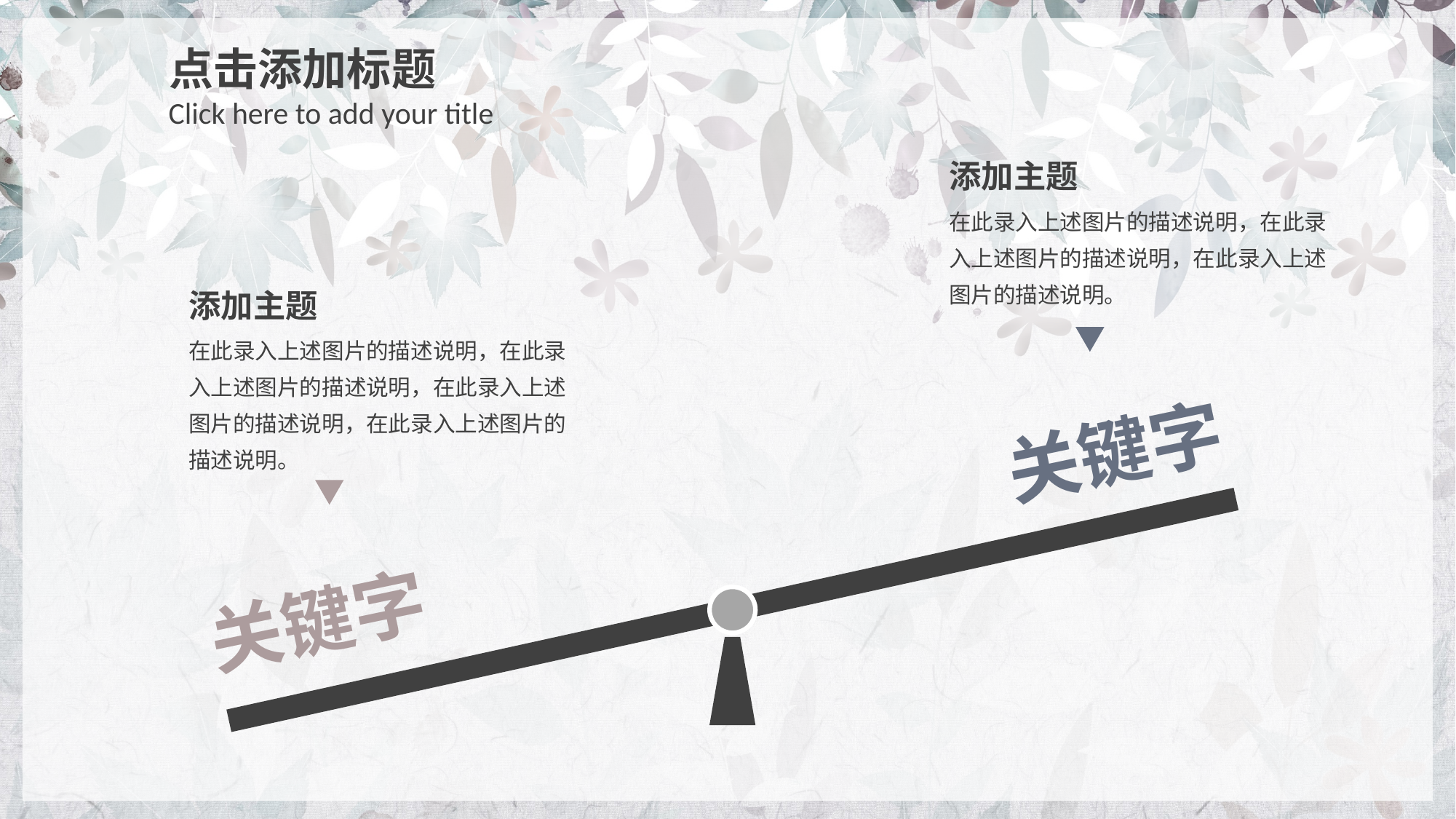

点击添加标题
Click here to add your title
添加主题
在此录入上述图片的描述说明，在此录入上述图片的描述说明，在此录入上述图片的描述说明。

添加主题
在此录入上述图片的描述说明，在此录入上述图片的描述说明，在此录入上述图片的描述说明，在此录入上述图片的描述说明。

关键字
关键字